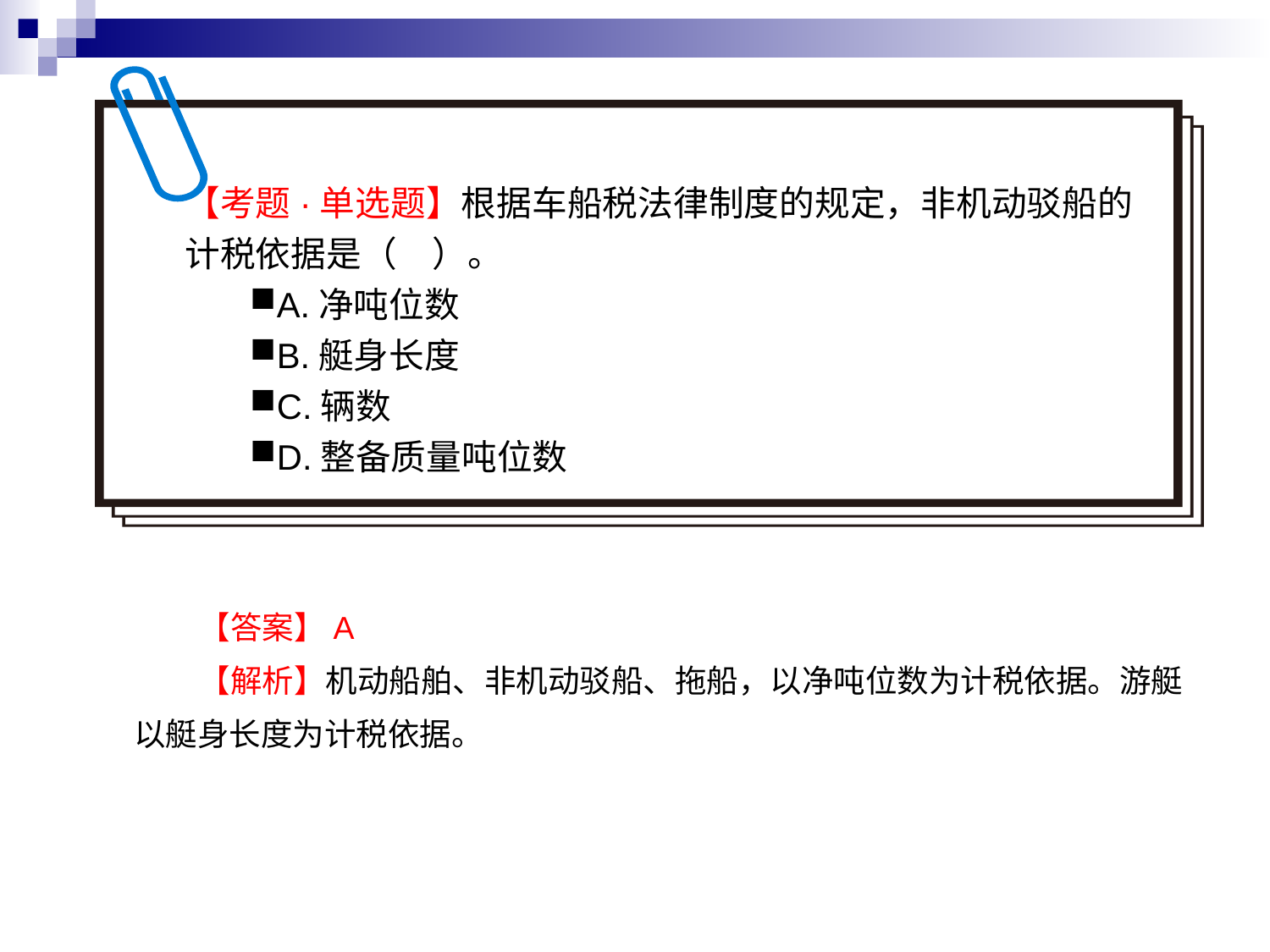

【考题·单选题】根据车船税法律制度的规定，非机动驳船的计税依据是（　）。
A.净吨位数
B.艇身长度
C.辆数
D.整备质量吨位数
【答案】A
【解析】机动船舶、非机动驳船、拖船，以净吨位数为计税依据。游艇以艇身长度为计税依据。